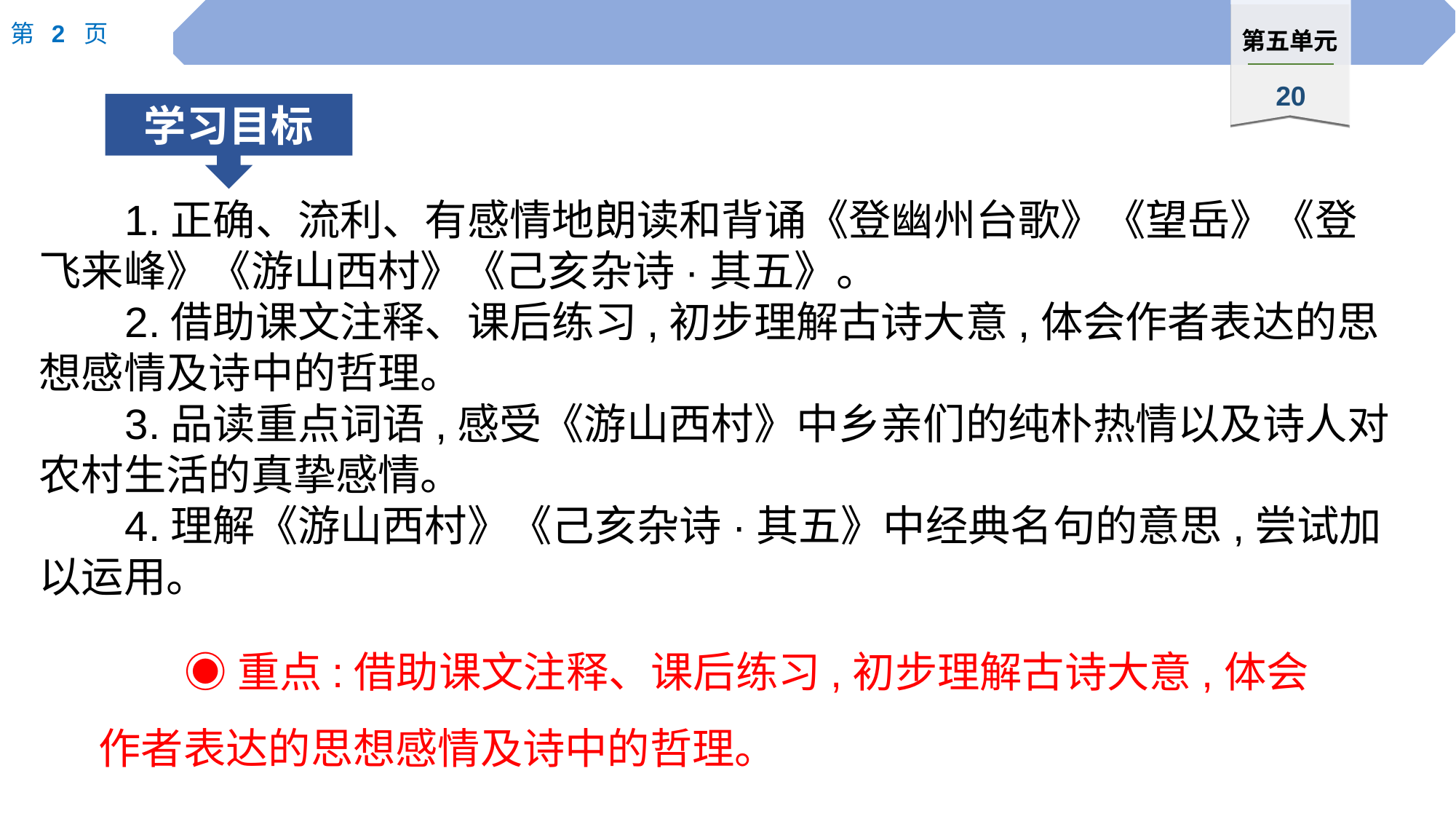

1.正确、流利、有感情地朗读和背诵《登幽州台歌》《望岳》《登飞来峰》《游山西村》《己亥杂诗·其五》。
2.借助课文注释、课后练习,初步理解古诗大意,体会作者表达的思想感情及诗中的哲理。
3.品读重点词语,感受《游山西村》中乡亲们的纯朴热情以及诗人对农村生活的真挚感情。
4.理解《游山西村》《己亥杂诗·其五》中经典名句的意思,尝试加以运用。
◉重点:借助课文注释、课后练习,初步理解古诗大意,体会作者表达的思想感情及诗中的哲理。